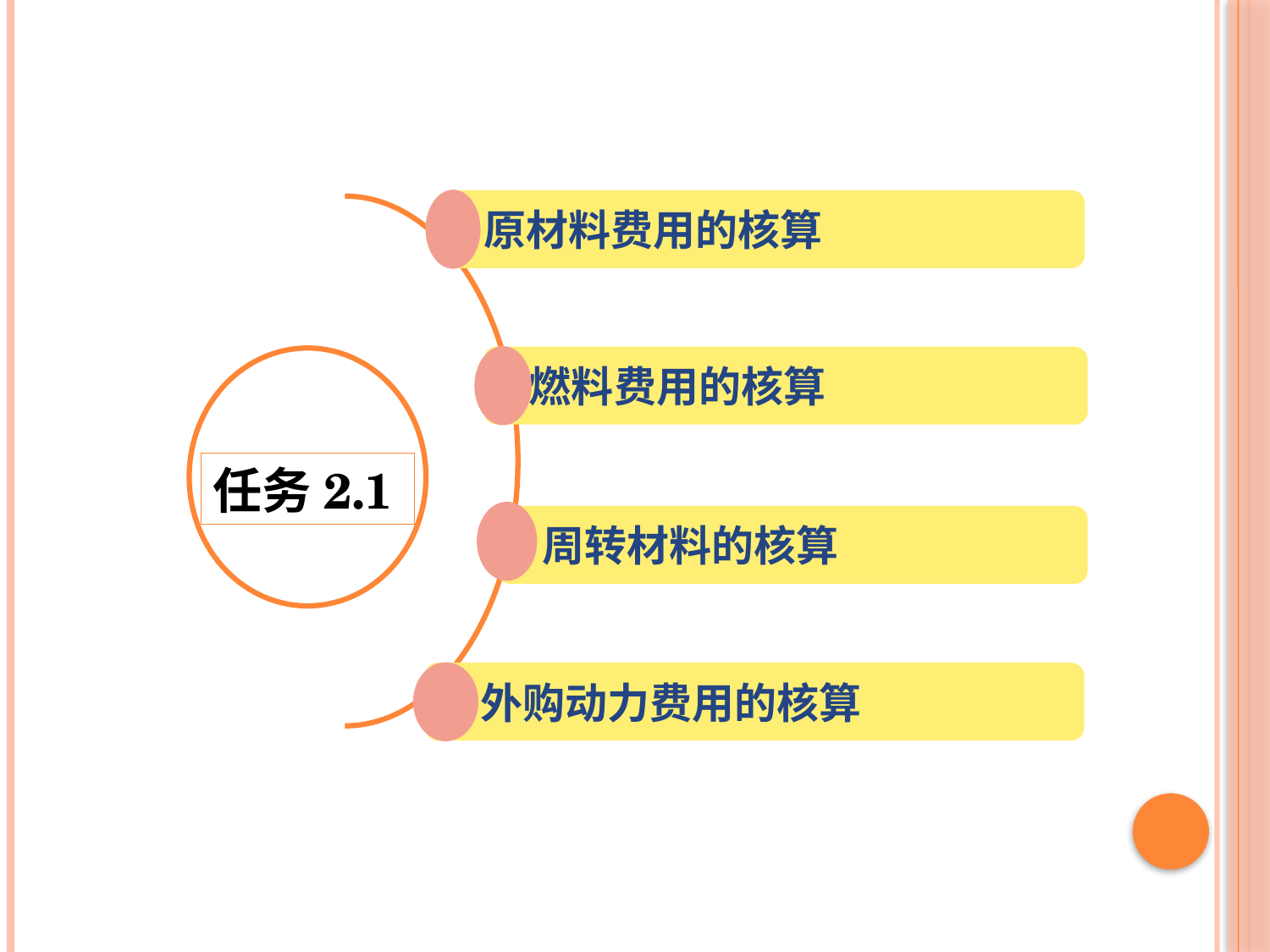

原材料费用的核算

  燃料费用的核算

任务2.1

  周转材料的核算

   外购动力费用的核算